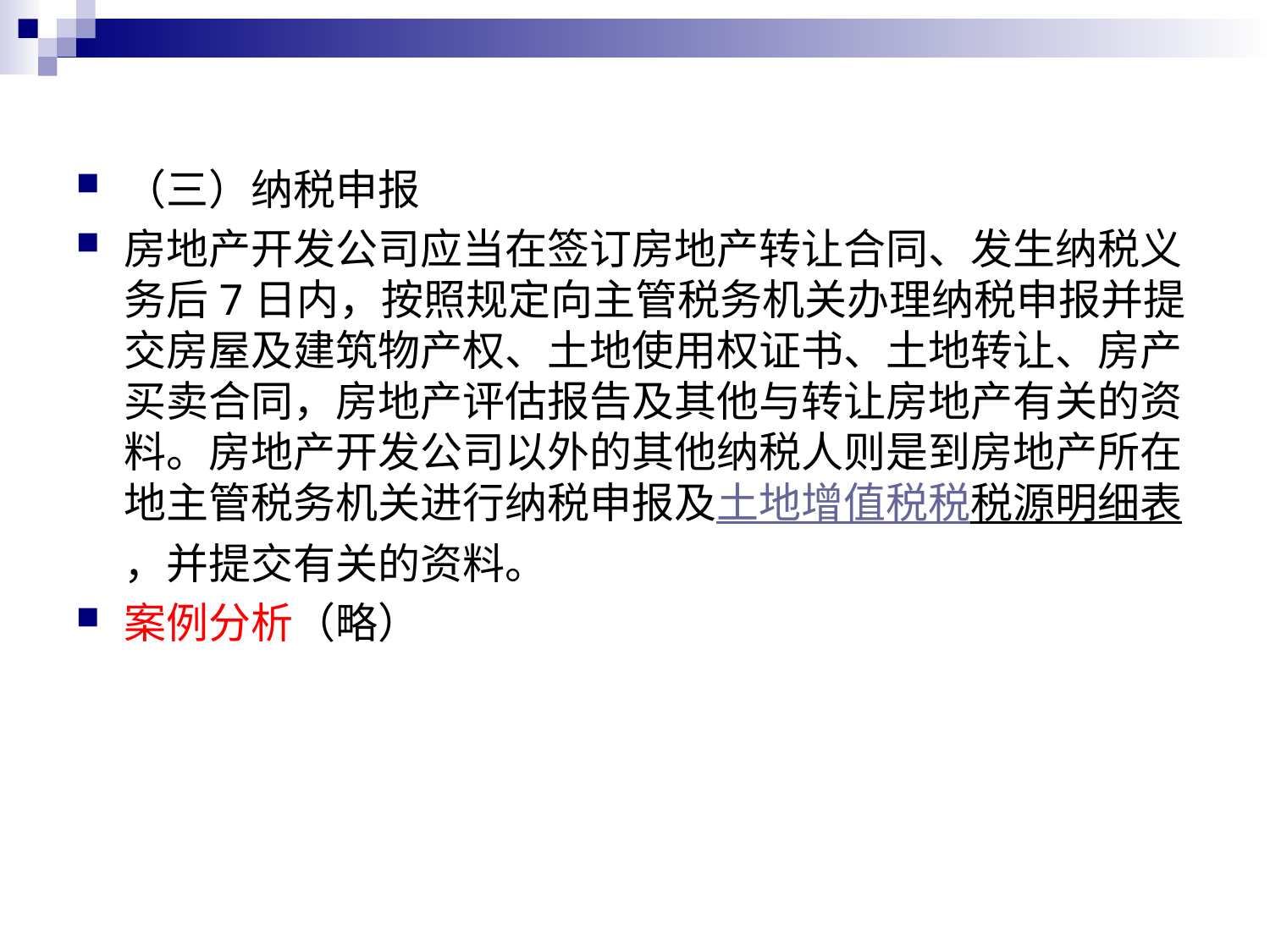

#
（三）纳税申报
房地产开发公司应当在签订房地产转让合同、发生纳税义务后7日内，按照规定向主管税务机关办理纳税申报并提交房屋及建筑物产权、土地使用权证书、土地转让、房产买卖合同，房地产评估报告及其他与转让房地产有关的资料。房地产开发公司以外的其他纳税人则是到房地产所在地主管税务机关进行纳税申报及土地增值税税税源明细表，并提交有关的资料。
案例分析（略）